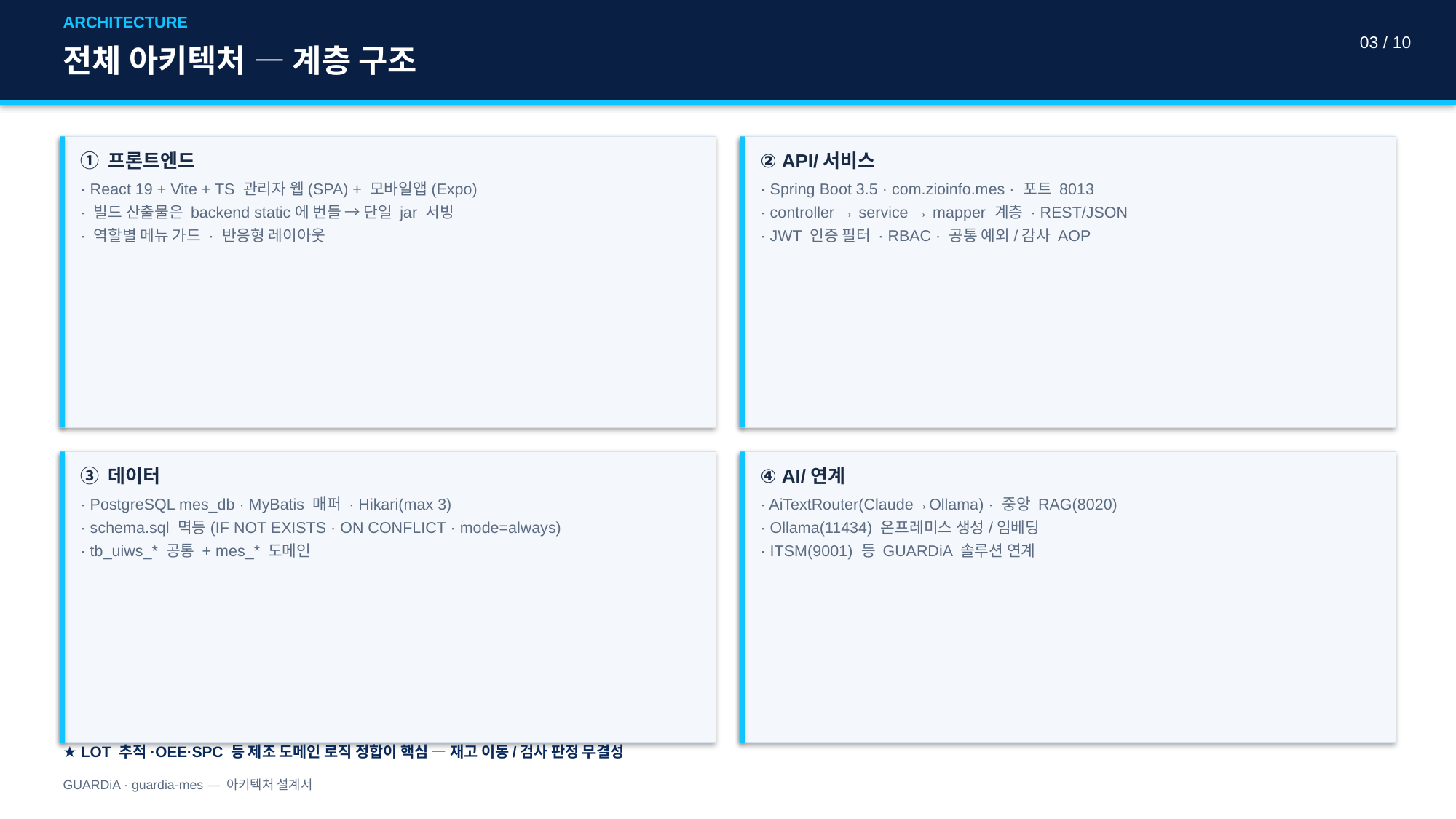

ARCHITECTURE
03 / 10
전체 아키텍처 — 계층 구조

① 프론트엔드
· React 19 + Vite + TS 관리자 웹(SPA) + 모바일앱(Expo)
· 빌드 산출물은 backend static에 번들 → 단일 jar 서빙
· 역할별 메뉴 가드 · 반응형 레이아웃
② API/서비스
· Spring Boot 3.5 · com.zioinfo.mes · 포트 8013
· controller → service → mapper 계층 · REST/JSON
· JWT 인증 필터 · RBAC · 공통 예외/감사 AOP

③ 데이터
· PostgreSQL mes_db · MyBatis 매퍼 · Hikari(max 3)
· schema.sql 멱등(IF NOT EXISTS · ON CONFLICT · mode=always)
· tb_uiws_* 공통 + mes_* 도메인
④ AI/연계
· AiTextRouter(Claude→Ollama) · 중앙 RAG(8020)
· Ollama(11434) 온프레미스 생성/임베딩
· ITSM(9001) 등 GUARDiA 솔루션 연계
★ LOT 추적·OEE·SPC 등 제조 도메인 로직 정합이 핵심 — 재고 이동/검사 판정 무결성
GUARDiA · guardia-mes — 아키텍처 설계서